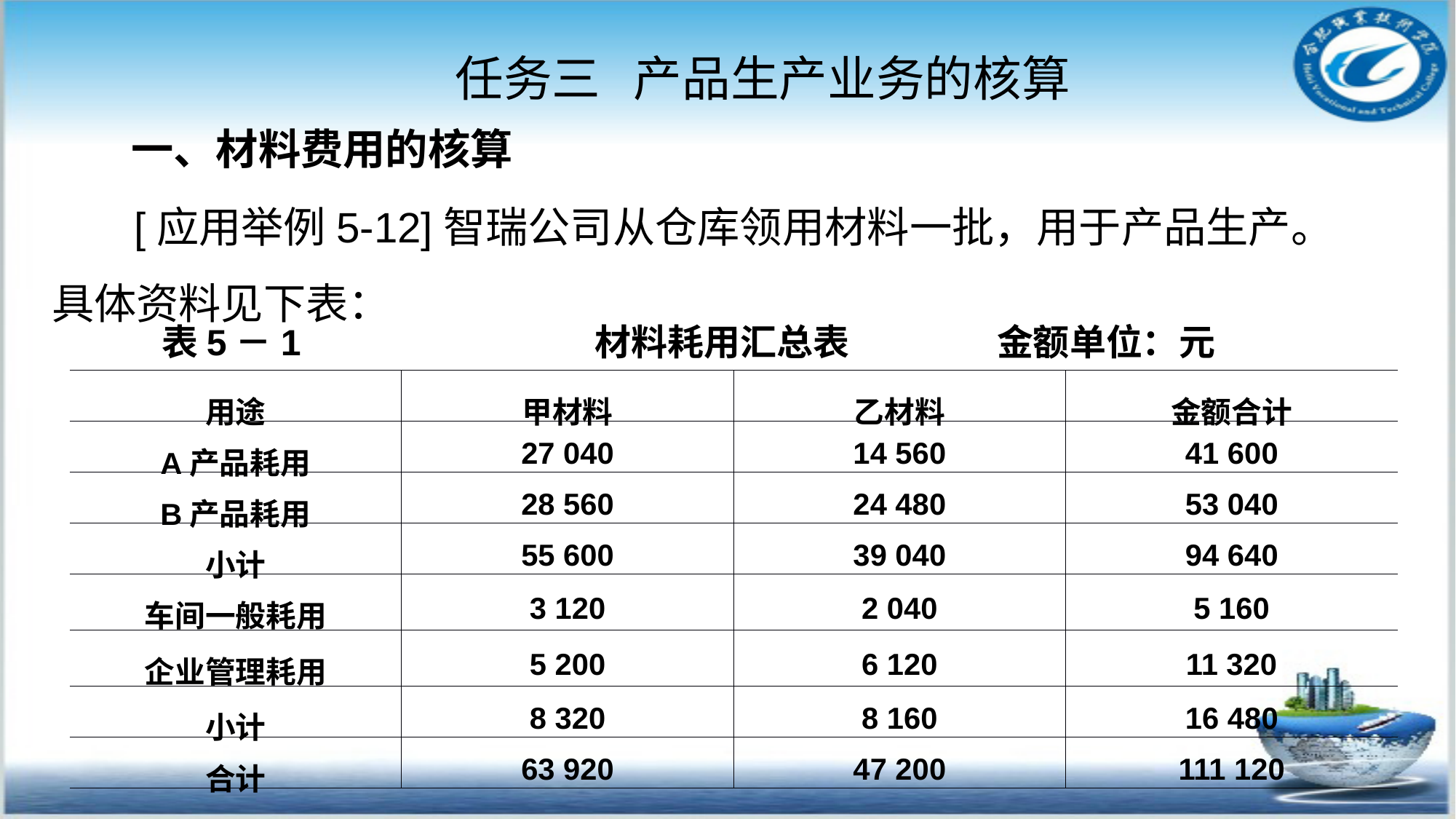

任务三   产品生产业务的核算
一、材料费用的核算
       [应用举例5-12]智瑞公司从仓库领用材料一批，用于产品生产。具体资料见下表：
表5－1                            材料耗用汇总表                  金额单位：元
| 用途 | 甲材料 | 乙材料 | 金额合计 |
| --- | --- | --- | --- |
| A产品耗用 | 27 040 | 14 560 | 41 600 |
| B产品耗用 | 28 560 | 24 480 | 53 040 |
| 小计 | 55 600 | 39 040 | 94 640 |
| 车间一般耗用 | 3 120 | 2 040 | 5 160 |
| 企业管理耗用 | 5 200 | 6 120 | 11 320 |
| 小计 | 8 320 | 8 160 | 16 480 |
| 合计 | 63 920 | 47 200 | 111 120 |